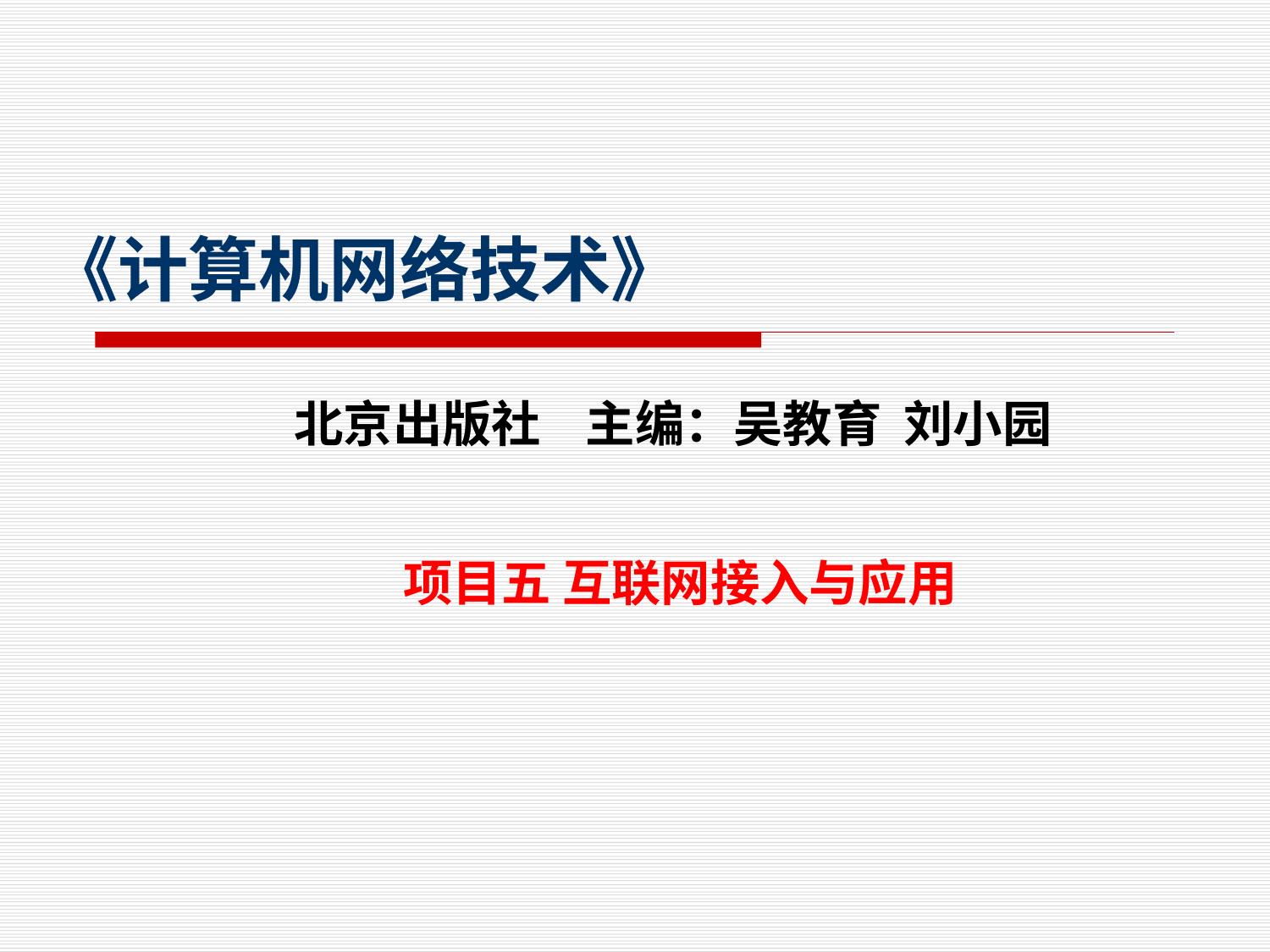

《计算机网络技术》
北京出版社    主编：吴教育  刘小园
项目五 互联网接入与应用
1